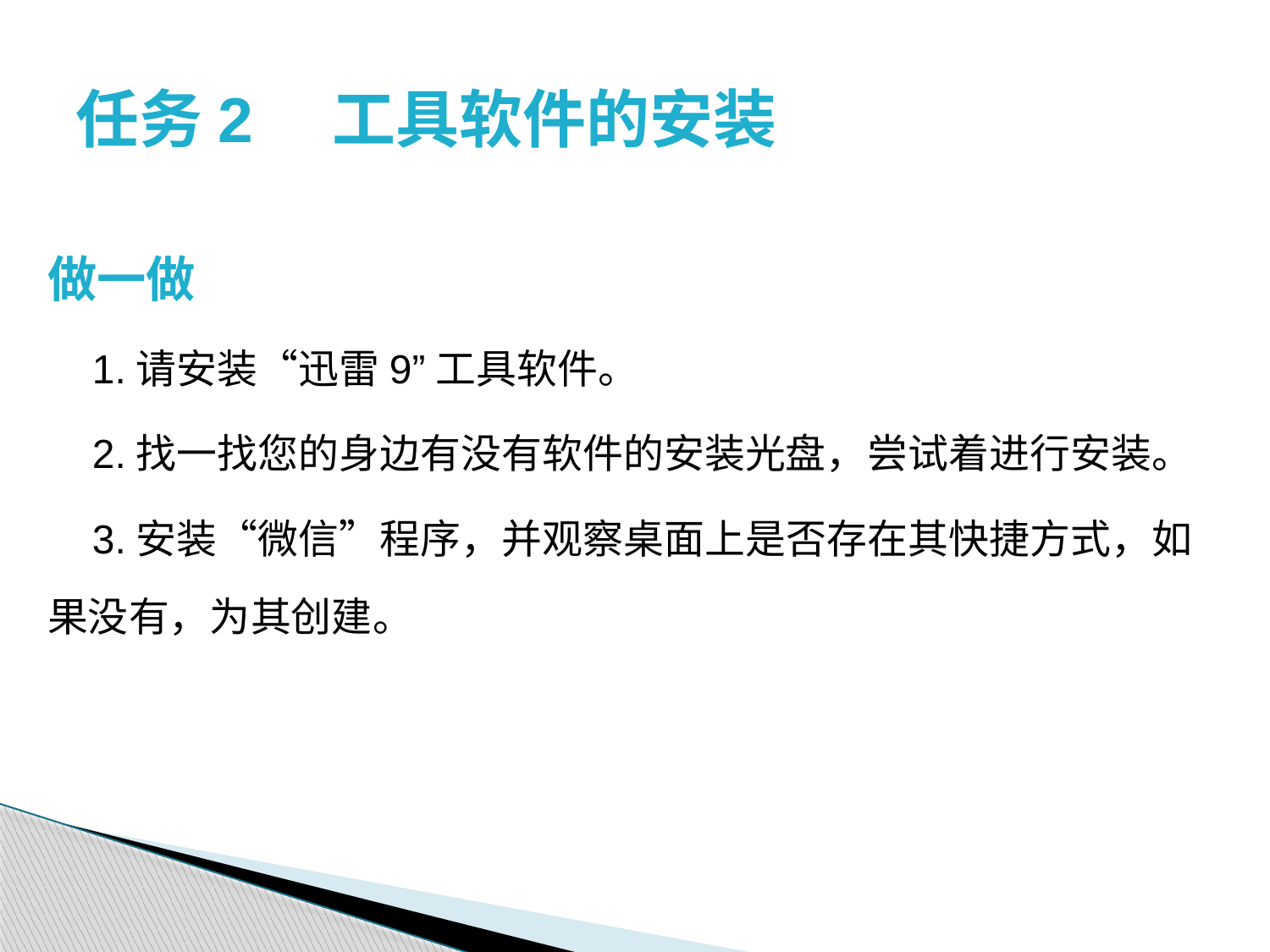

# 任务2　工具软件的安装
做一做
    1.请安装“迅雷9”工具软件。
    2.找一找您的身边有没有软件的安装光盘，尝试着进行安装。
    3.安装“微信”程序，并观察桌面上是否存在其快捷方式，如果没有，为其创建。